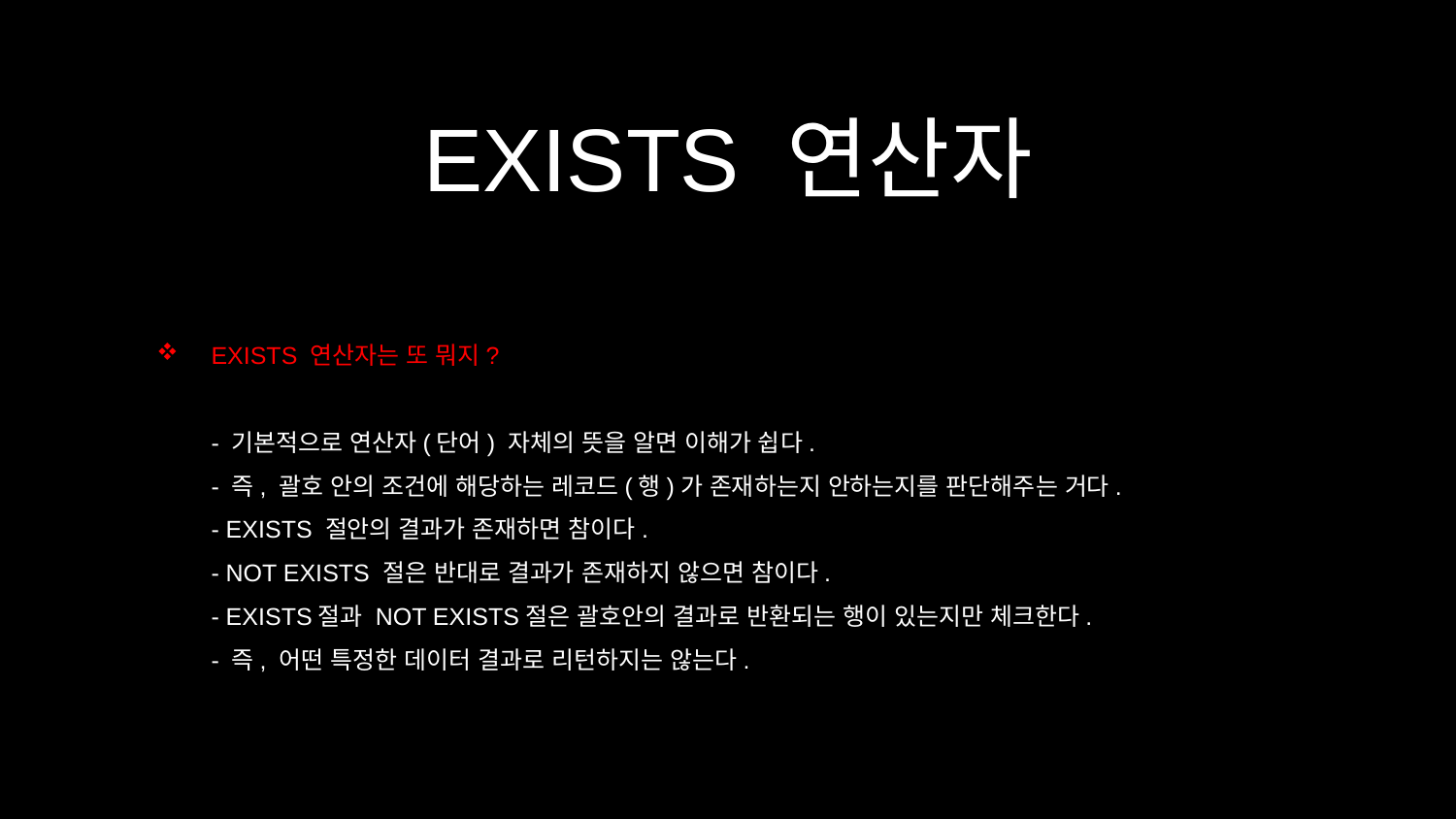

EXISTS 연산자
EXISTS 연산자는 또 뭐지?
- 기본적으로 연산자(단어) 자체의 뜻을 알면 이해가 쉽다.
- 즉, 괄호 안의 조건에 해당하는 레코드(행)가 존재하는지 안하는지를 판단해주는 거다.
- EXISTS 절안의 결과가 존재하면 참이다.
- NOT EXISTS 절은 반대로 결과가 존재하지 않으면 참이다.
- EXISTS절과 NOT EXISTS절은 괄호안의 결과로 반환되는 행이 있는지만 체크한다.
- 즉, 어떤 특정한 데이터 결과로 리턴하지는 않는다.